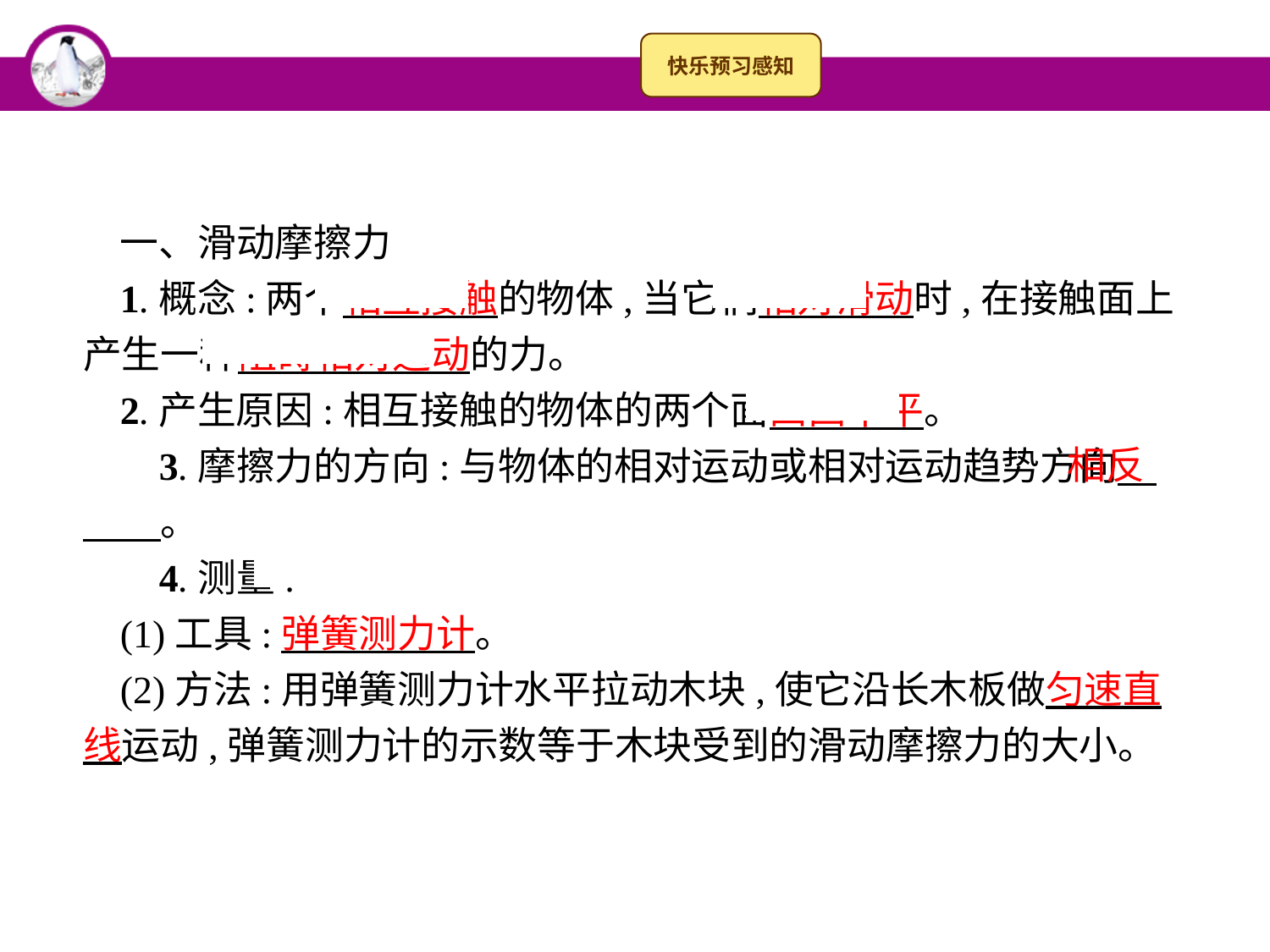

一、滑动摩擦力
1.概念:两个相互接触的物体,当它们相对滑动时,在接触面上产生一种阻碍相对运动的力。
2.产生原因:相互接触的物体的两个面凹凸不平。
    3.摩擦力的方向:与物体的相对运动或相对运动趋势方向　　　。
    4.测量:
(1)工具:弹簧测力计。
(2)方法:用弹簧测力计水平拉动木块,使它沿长木板做匀速直线运动,弹簧测力计的示数等于木块受到的滑动摩擦力的大小。

相反